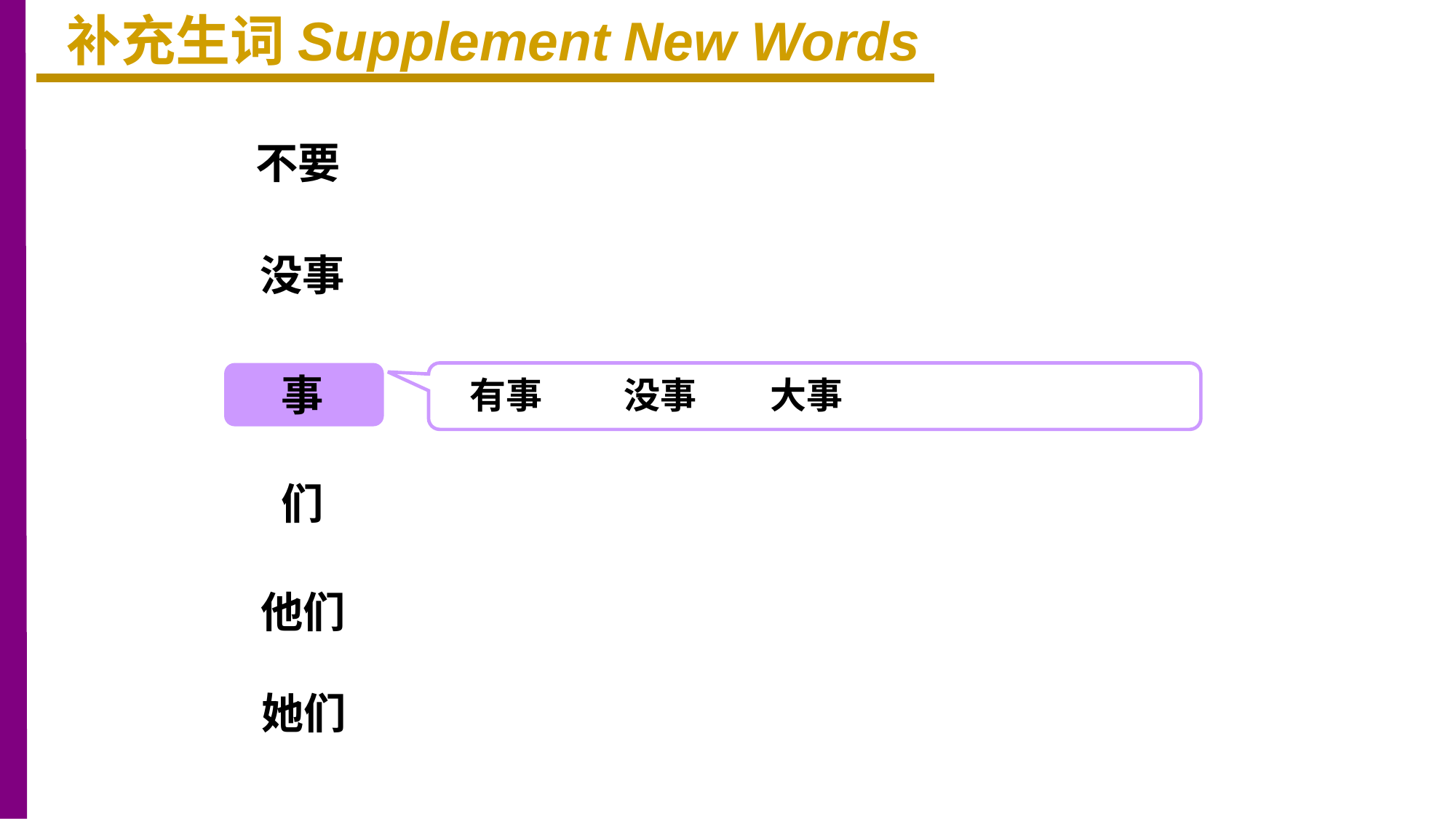

补充生词Supplement New Words
不要
没事

事

有事          没事         大事
们
他们
她们